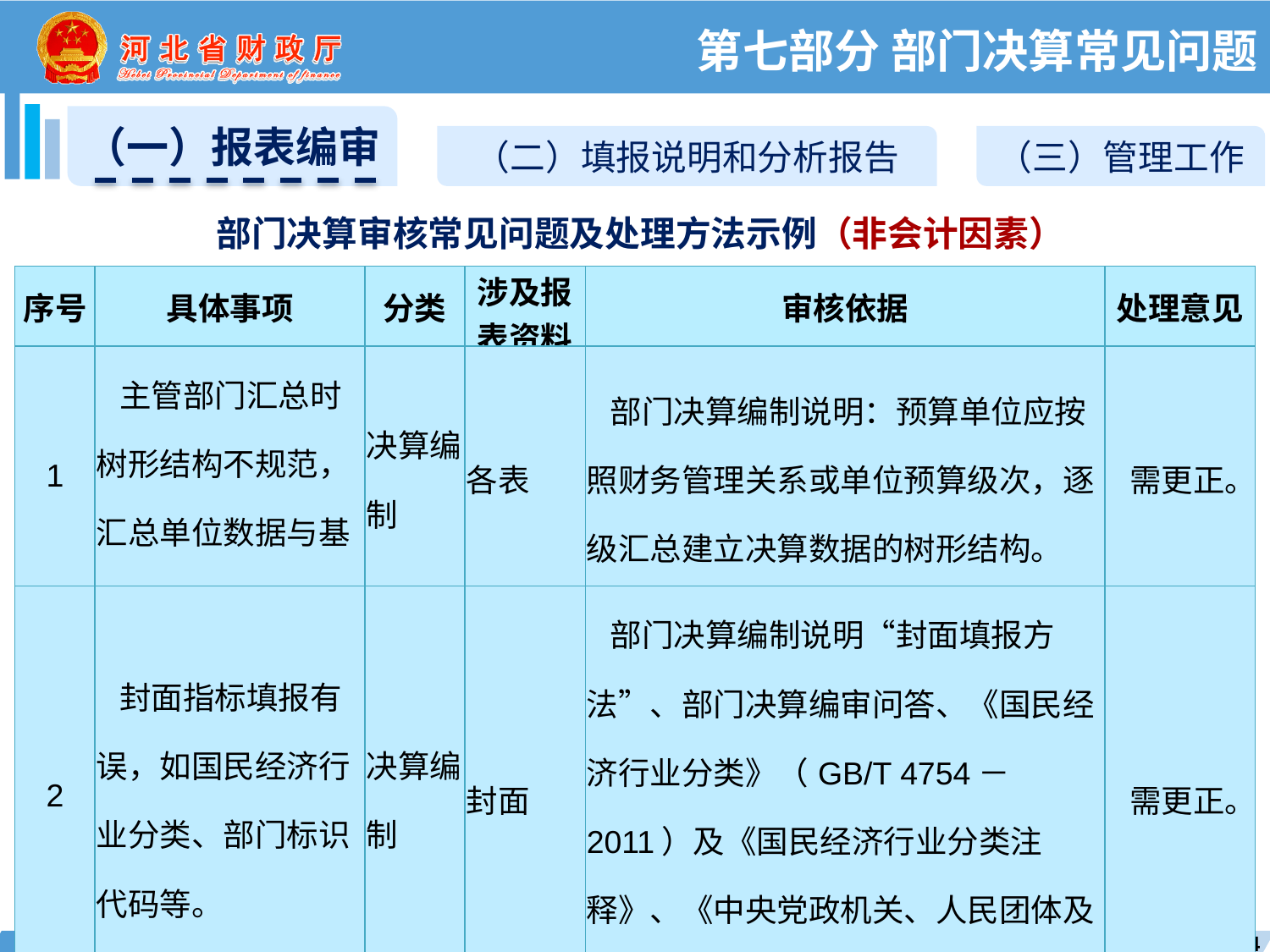

第七部分 部门决算常见问题
（一）报表编审
（二）填报说明和分析报告
（三）管理工作
部门决算审核常见问题及处理方法示例（非会计因素）
| 序号 | 具体事项 | 分类 | 涉及报表资料 | 审核依据 | 处理意见 |
| --- | --- | --- | --- | --- | --- |
| 1 | 主管部门汇总时树形结构不规范，汇总单位数据与基层单位数据不一致。 | 决算编制 | 各表 | 部门决算编制说明：预算单位应按照财务管理关系或单位预算级次，逐级汇总建立决算数据的树形结构。 | 需更正。 |
| 2 | 封面指标填报有误，如国民经济行业分类、部门标识代码等。 | 决算编制 | 封面 | 部门决算编制说明“封面填报方法”、部门决算编审问答、《国民经济行业分类》（GB/T 4754－2011）及《国民经济行业分类注释》、《中央党政机关、人民团体及其他机构代码》（GB/T 4657－2009）。 | 需更正。 |
164